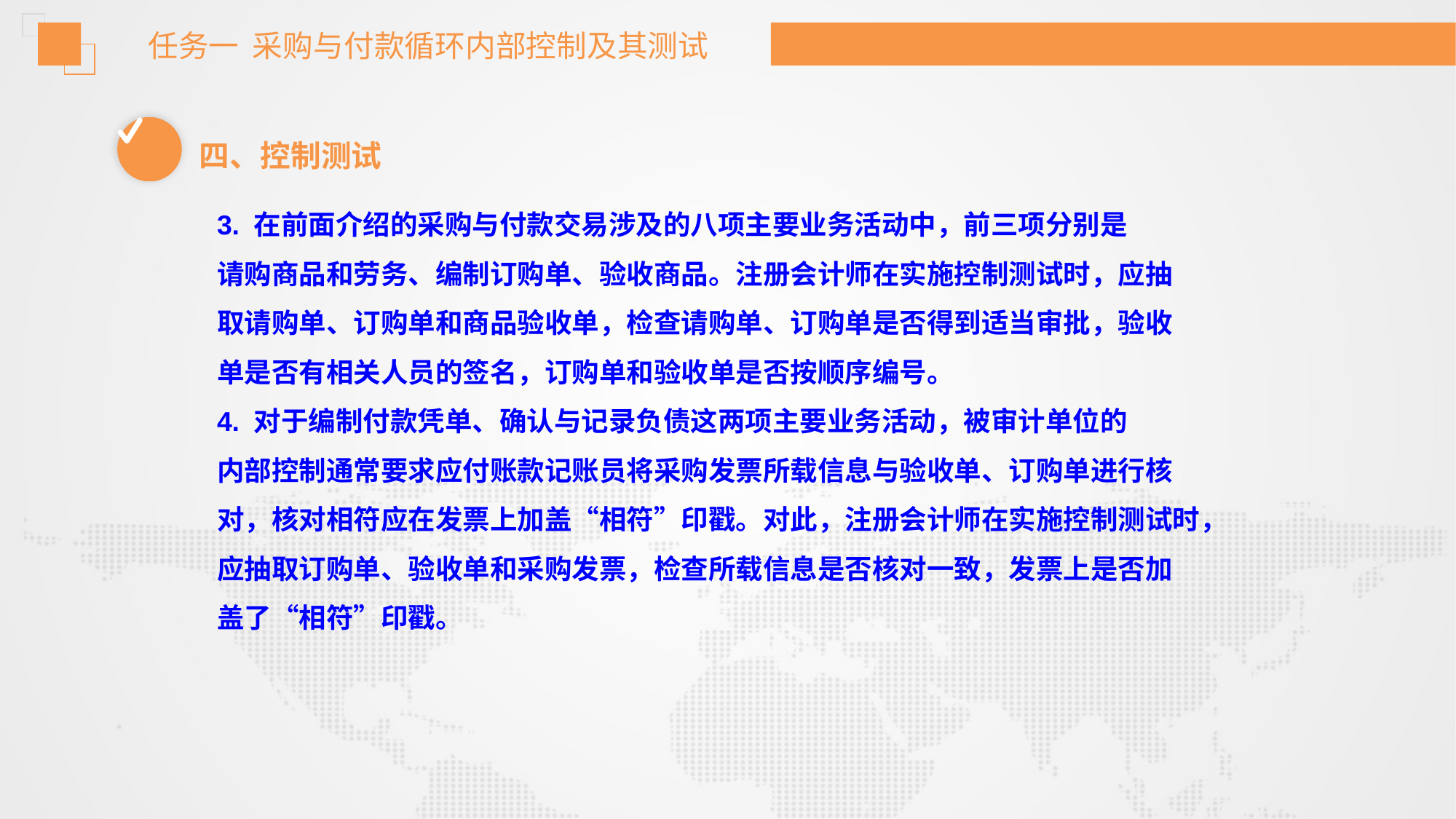

任务一  采购与付款循环内部控制及其测试

四、控制测试
3. 在前面介绍的采购与付款交易涉及的八项主要业务活动中，前三项分别是
请购商品和劳务、编制订购单、验收商品。注册会计师在实施控制测试时，应抽
取请购单、订购单和商品验收单，检查请购单、订购单是否得到适当审批，验收
单是否有相关人员的签名，订购单和验收单是否按顺序编号。
4. 对于编制付款凭单、确认与记录负债这两项主要业务活动，被审计单位的
内部控制通常要求应付账款记账员将采购发票所载信息与验收单、订购单进行核
对，核对相符应在发票上加盖“相符”印戳。对此，注册会计师在实施控制测试时，
应抽取订购单、验收单和采购发票，检查所载信息是否核对一致，发票上是否加
盖了“相符”印戳。